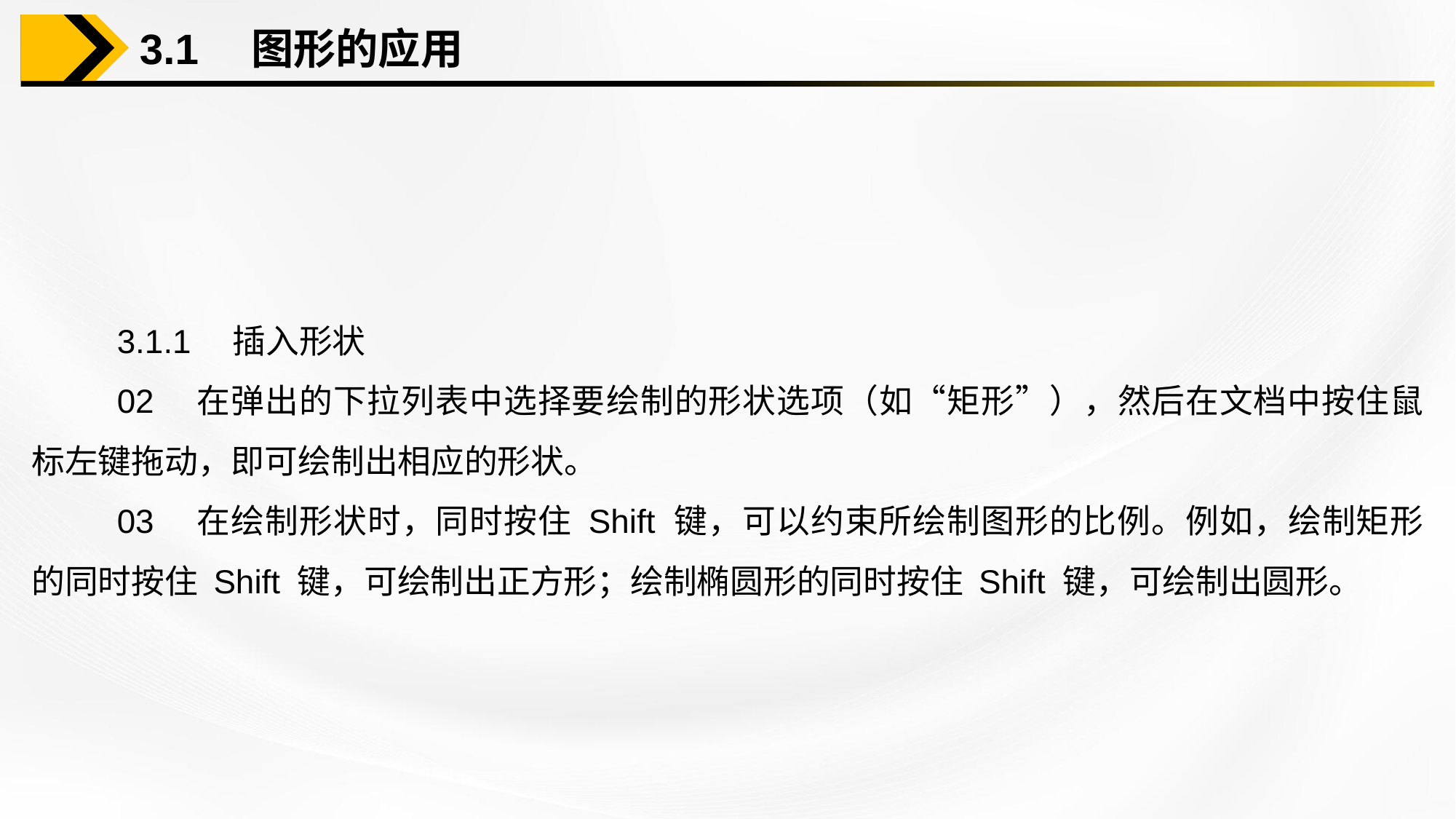

3.1　图形的应用
3.1.1　插入形状
02　在弹出的下拉列表中选择要绘制的形状选项（如“矩形”），然后在文档中按住鼠标左键拖动，即可绘制出相应的形状。
03　在绘制形状时，同时按住 Shift 键，可以约束所绘制图形的比例。例如，绘制矩形的同时按住 Shift 键，可绘制出正方形；绘制椭圆形的同时按住 Shift 键，可绘制出圆形。